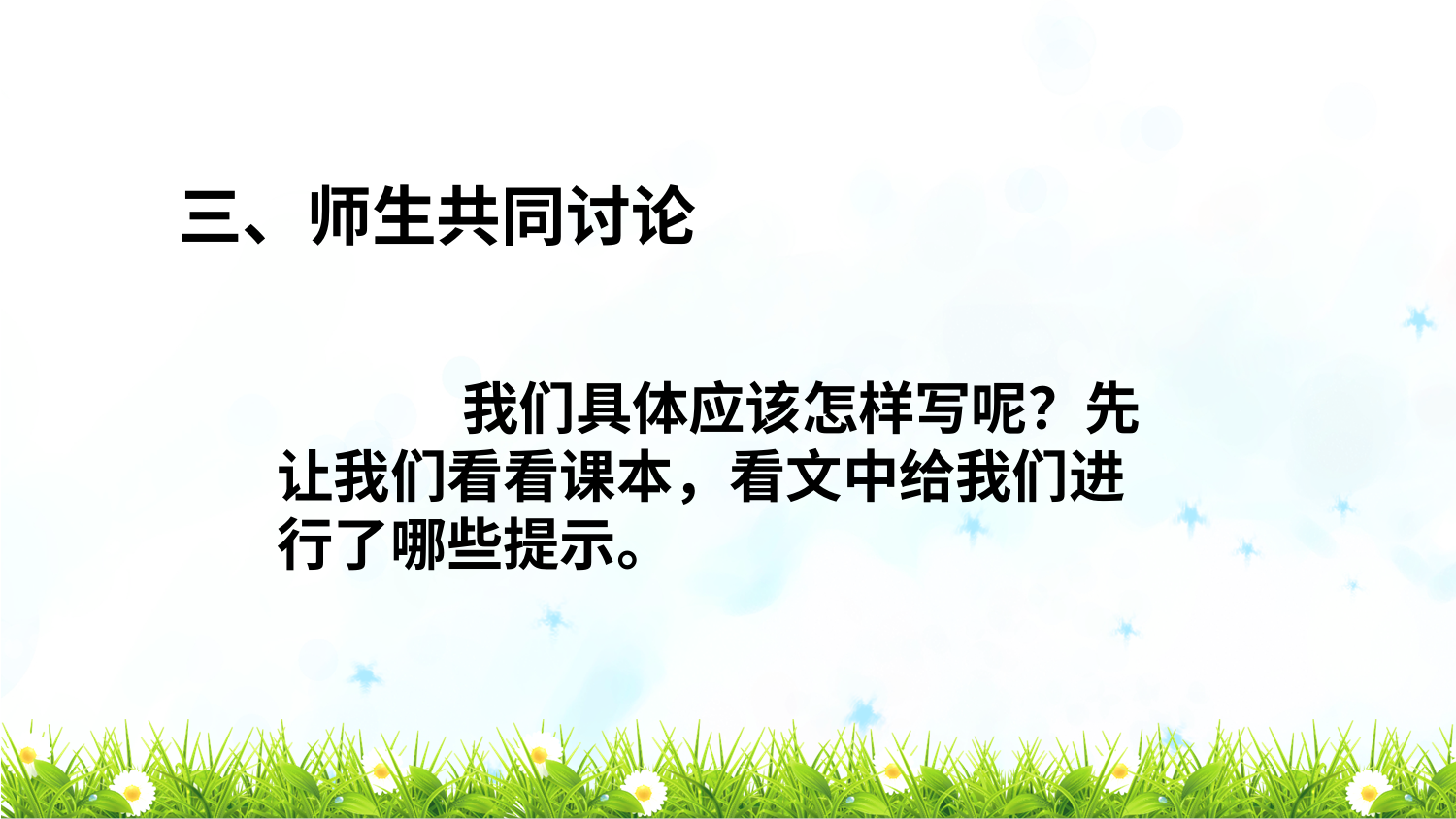

三、师生共同讨论

         我们具体应该怎样写呢？先让我们看看课本，看文中给我们进行了哪些提示。